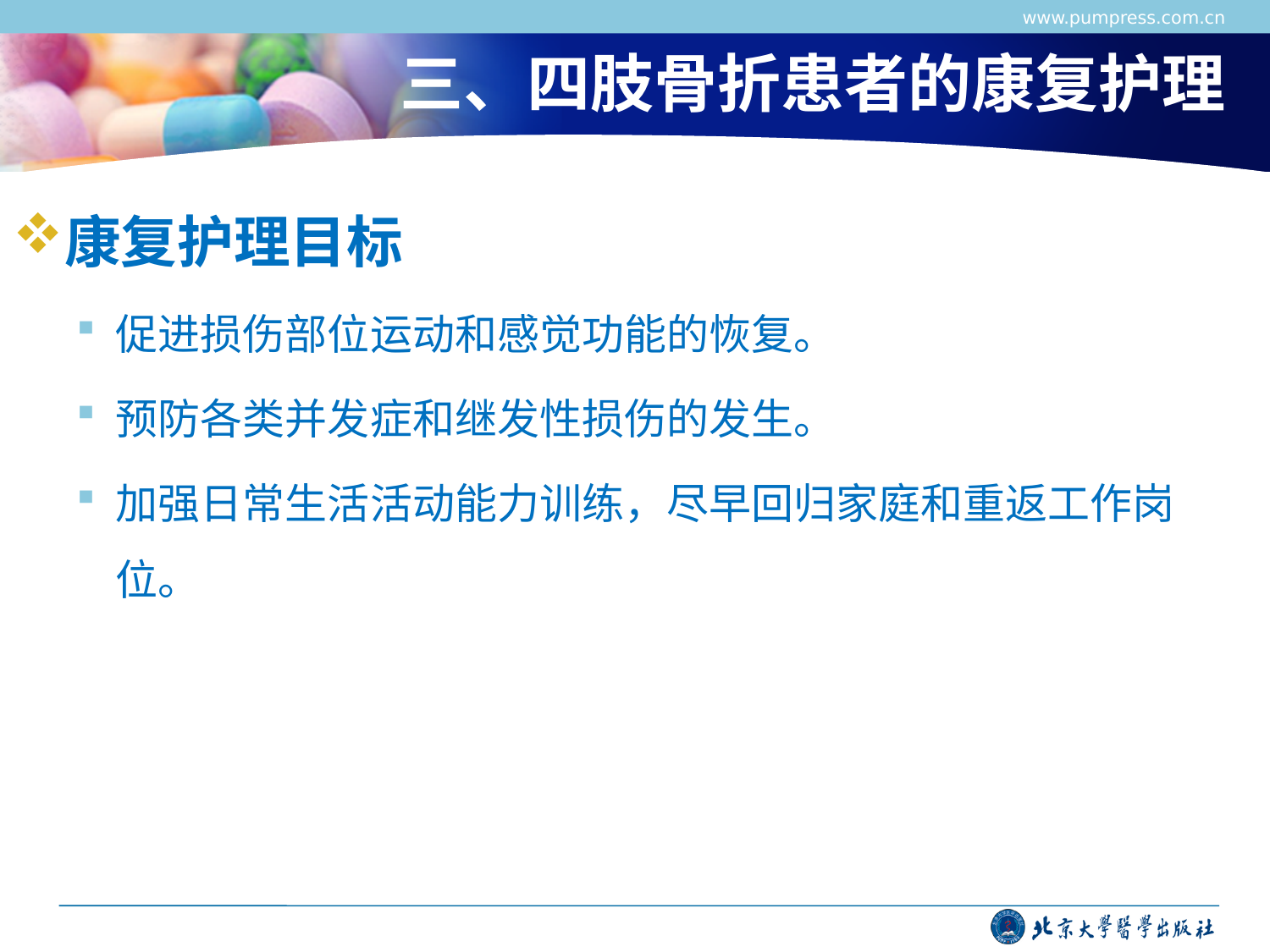

www.pumpress.com.cn
# 三、四肢骨折患者的康复护理
康复护理目标
促进损伤部位运动和感觉功能的恢复。
预防各类并发症和继发性损伤的发生。
加强日常生活活动能力训练，尽早回归家庭和重返工作岗位。